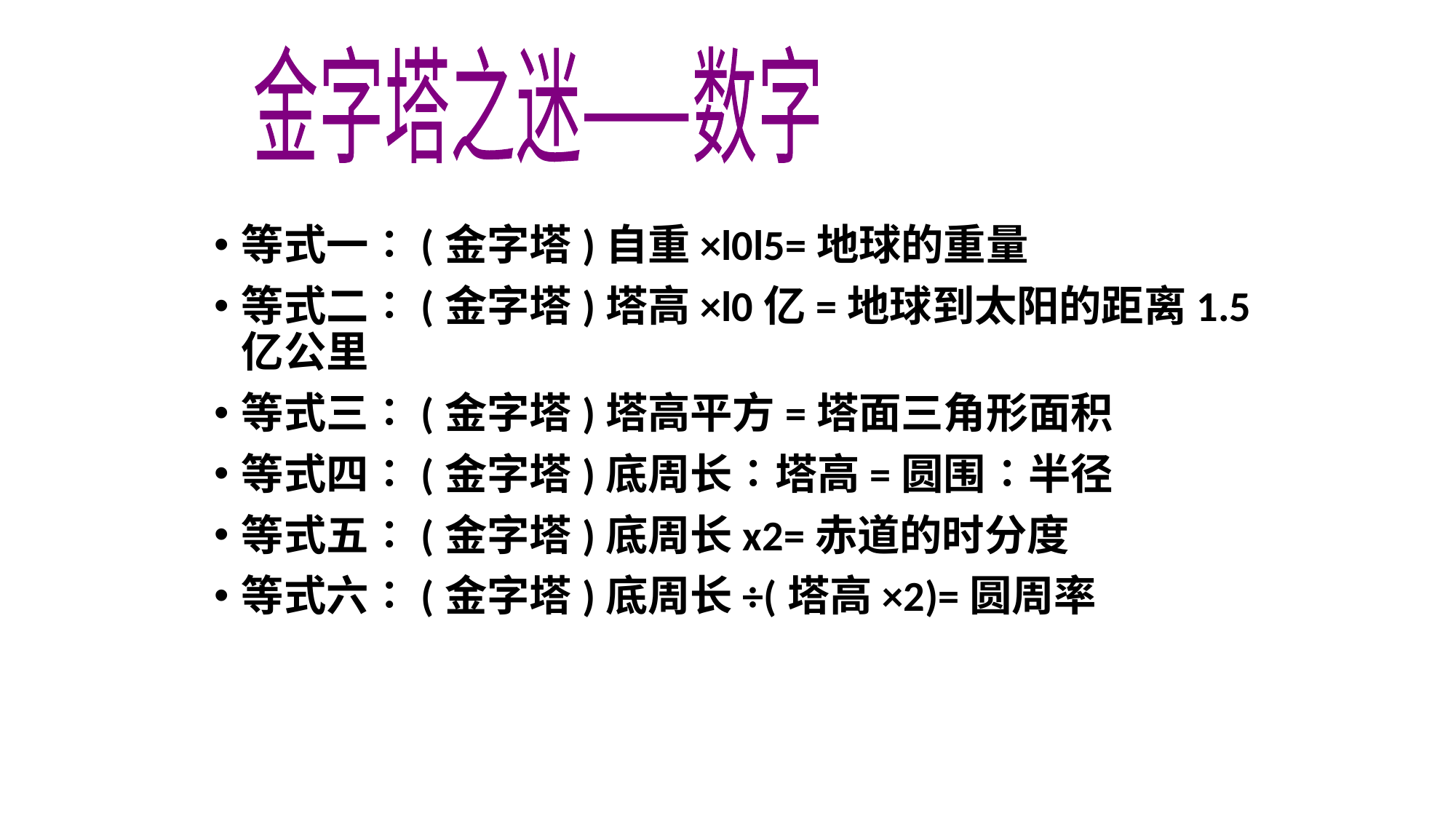

金字塔之迷——数字
等式一∶(金字塔)自重×l0l5=地球的重量
等式二∶(金字塔)塔高×l0亿=地球到太阳的距离1.5亿公里
等式三∶(金字塔)塔高平方=塔面三角形面积
等式四∶(金字塔)底周长∶塔高=圆围∶半径
等式五∶(金字塔)底周长x2=赤道的时分度
等式六∶(金字塔)底周长÷(塔高×2)=圆周率